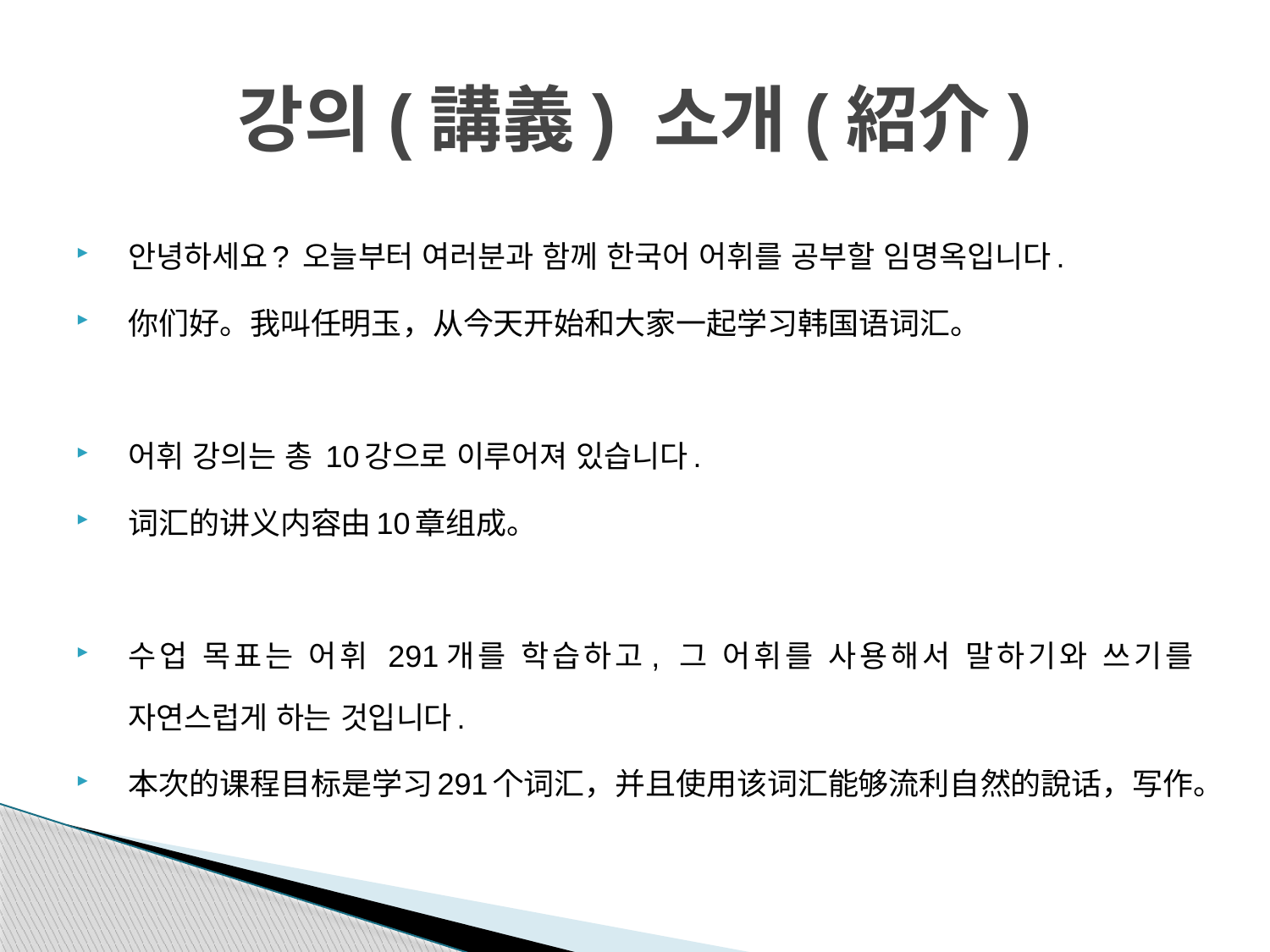

# 강의(講義) 소개(紹介)
안녕하세요? 오늘부터 여러분과 함께 한국어 어휘를 공부할 임명옥입니다.
你们好。我叫任明玉，从今天开始和大家一起学习韩国语词汇。

어휘 강의는 총 10강으로 이루어져 있습니다.
词汇的讲义内容由10章组成。

수업 목표는 어휘 291개를 학습하고, 그 어휘를 사용해서 말하기와 쓰기를 자연스럽게 하는 것입니다.
本次的课程目标是学习291个词汇，并且使用该词汇能够流利自然的說话，写作。